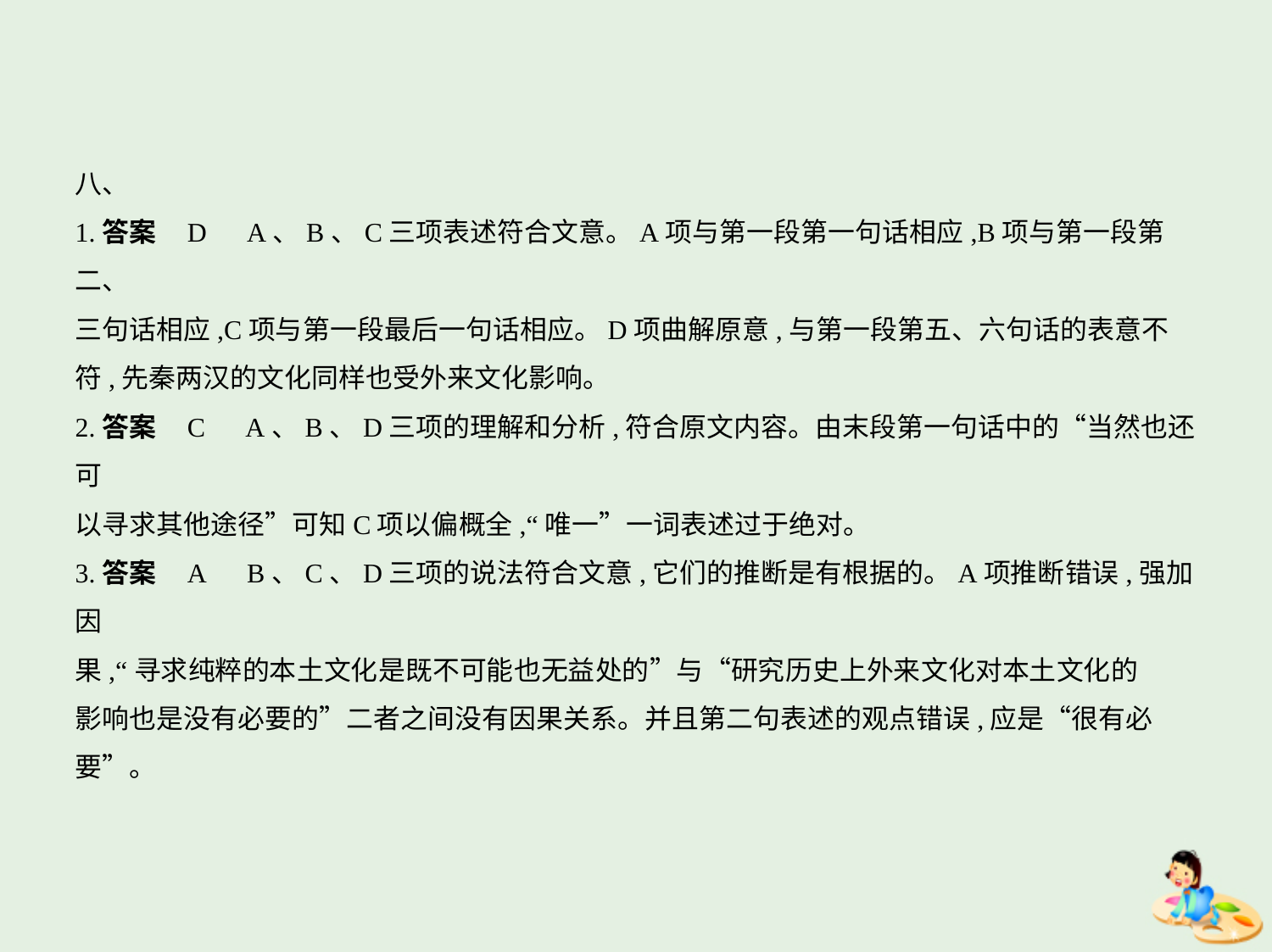

八、
1.答案    D　A、B、C三项表述符合文意。A项与第一段第一句话相应,B项与第一段第二、
三句话相应,C项与第一段最后一句话相应。D项曲解原意,与第一段第五、六句话的表意不
符,先秦两汉的文化同样也受外来文化影响。
2.答案    C　A、B、D三项的理解和分析,符合原文内容。由末段第一句话中的“当然也还可
以寻求其他途径”可知C项以偏概全,“唯一”一词表述过于绝对。
3.答案    A　B、C、D三项的说法符合文意,它们的推断是有根据的。A项推断错误,强加因
果,“寻求纯粹的本土文化是既不可能也无益处的”与“研究历史上外来文化对本土文化的
影响也是没有必要的”二者之间没有因果关系。并且第二句表述的观点错误,应是“很有必
要”。